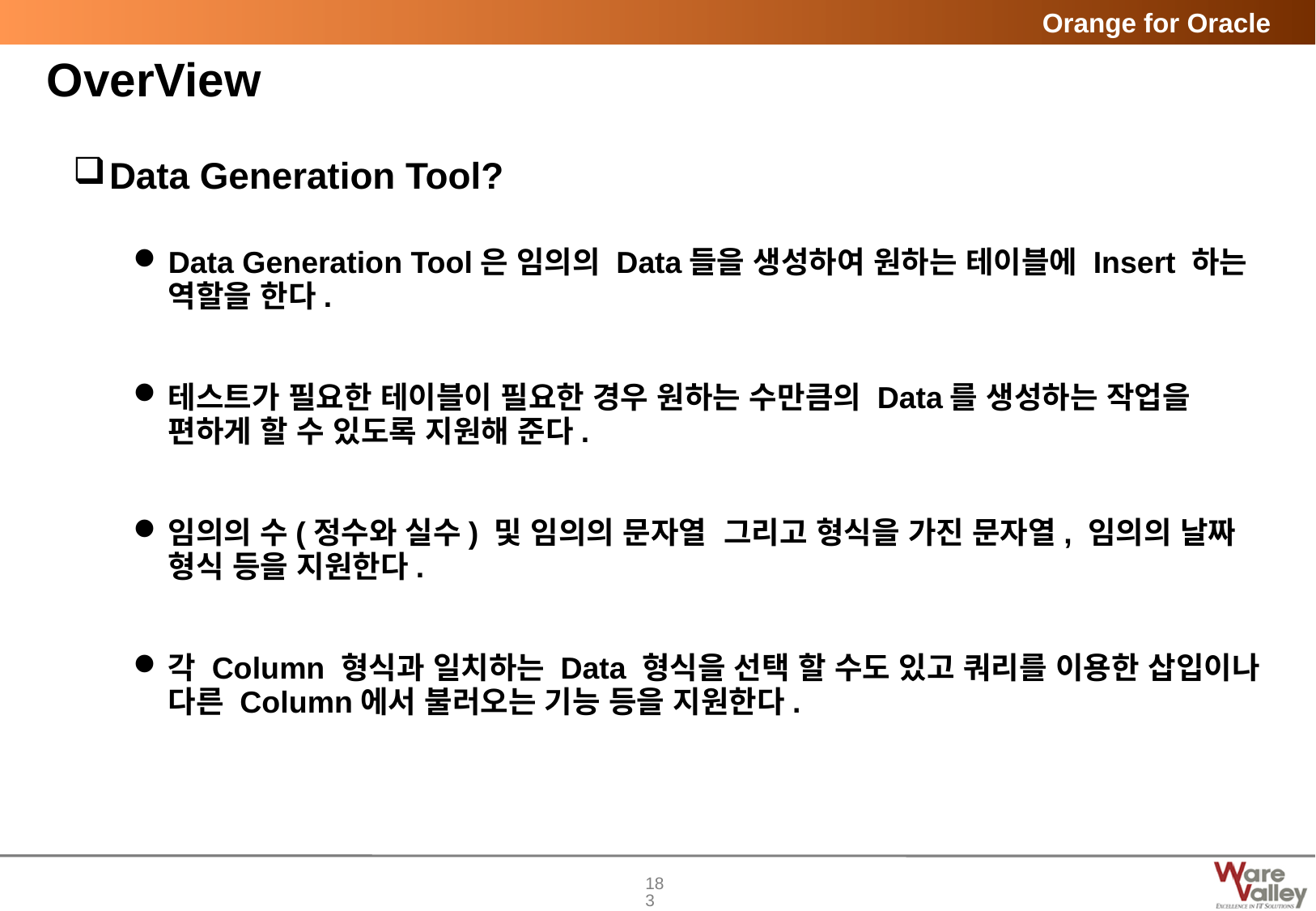

# OverView
Data Generation Tool?

Data Generation Tool은 임의의 Data들을 생성하여 원하는 테이블에 Insert 하는 역할을 한다.

테스트가 필요한 테이블이 필요한 경우 원하는 수만큼의 Data를 생성하는 작업을 편하게 할 수 있도록 지원해 준다.

임의의 수(정수와 실수) 및 임의의 문자열  그리고 형식을 가진 문자열, 임의의 날짜 형식 등을 지원한다.

각 Column 형식과 일치하는 Data 형식을 선택 할 수도 있고 쿼리를 이용한 삽입이나 다른 Column에서 불러오는 기능 등을 지원한다.